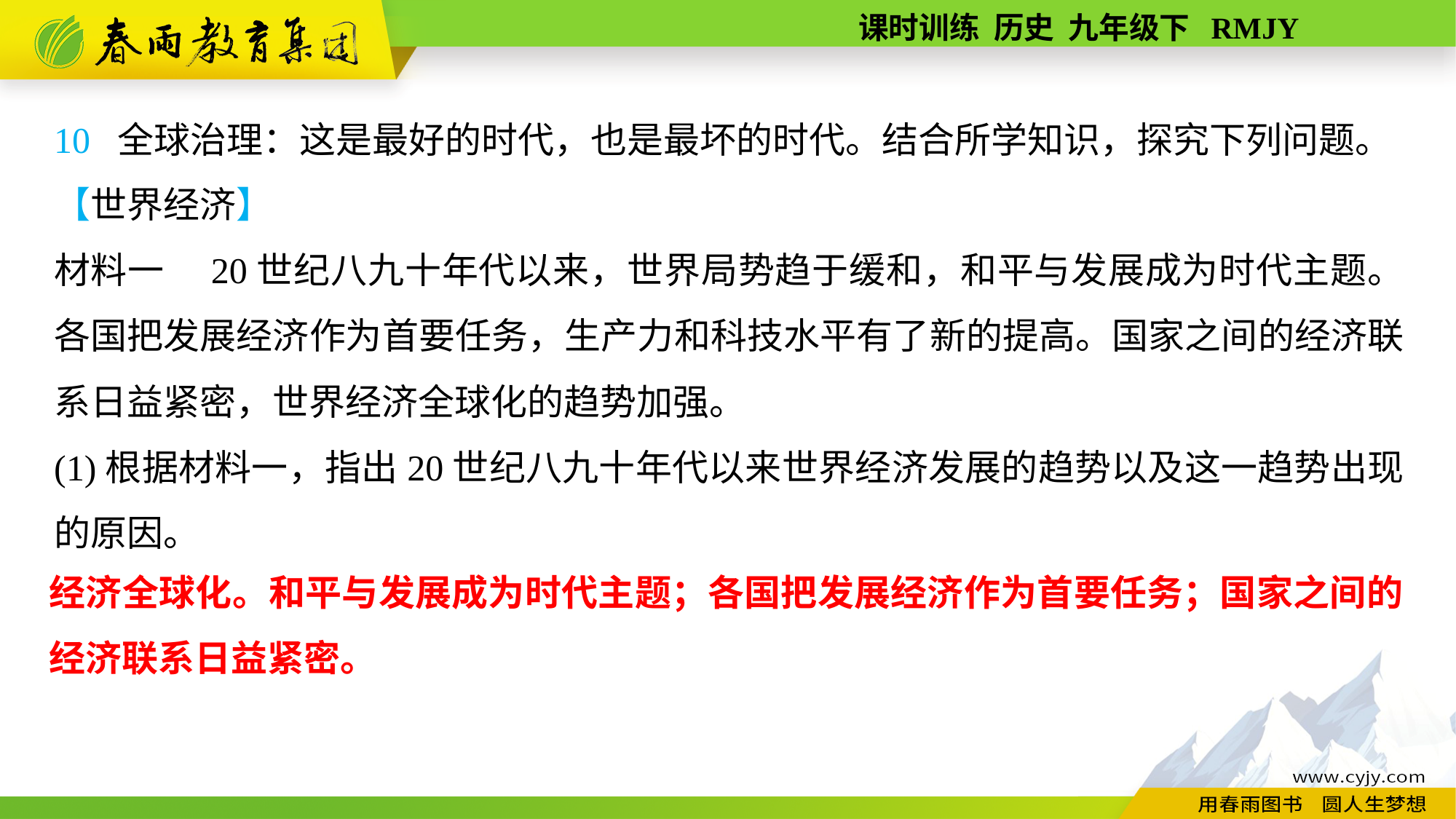

10  全球治理：这是最好的时代，也是最坏的时代。结合所学知识，探究下列问题。
【世界经济】
材料一　20世纪八九十年代以来，世界局势趋于缓和，和平与发展成为时代主题。各国把发展经济作为首要任务，生产力和科技水平有了新的提高。国家之间的经济联系日益紧密，世界经济全球化的趋势加强。
(1)根据材料一，指出20世纪八九十年代以来世界经济发展的趋势以及这一趋势出现的原因。
经济全球化。和平与发展成为时代主题；各国把发展经济作为首要任务；国家之间的经济联系日益紧密。